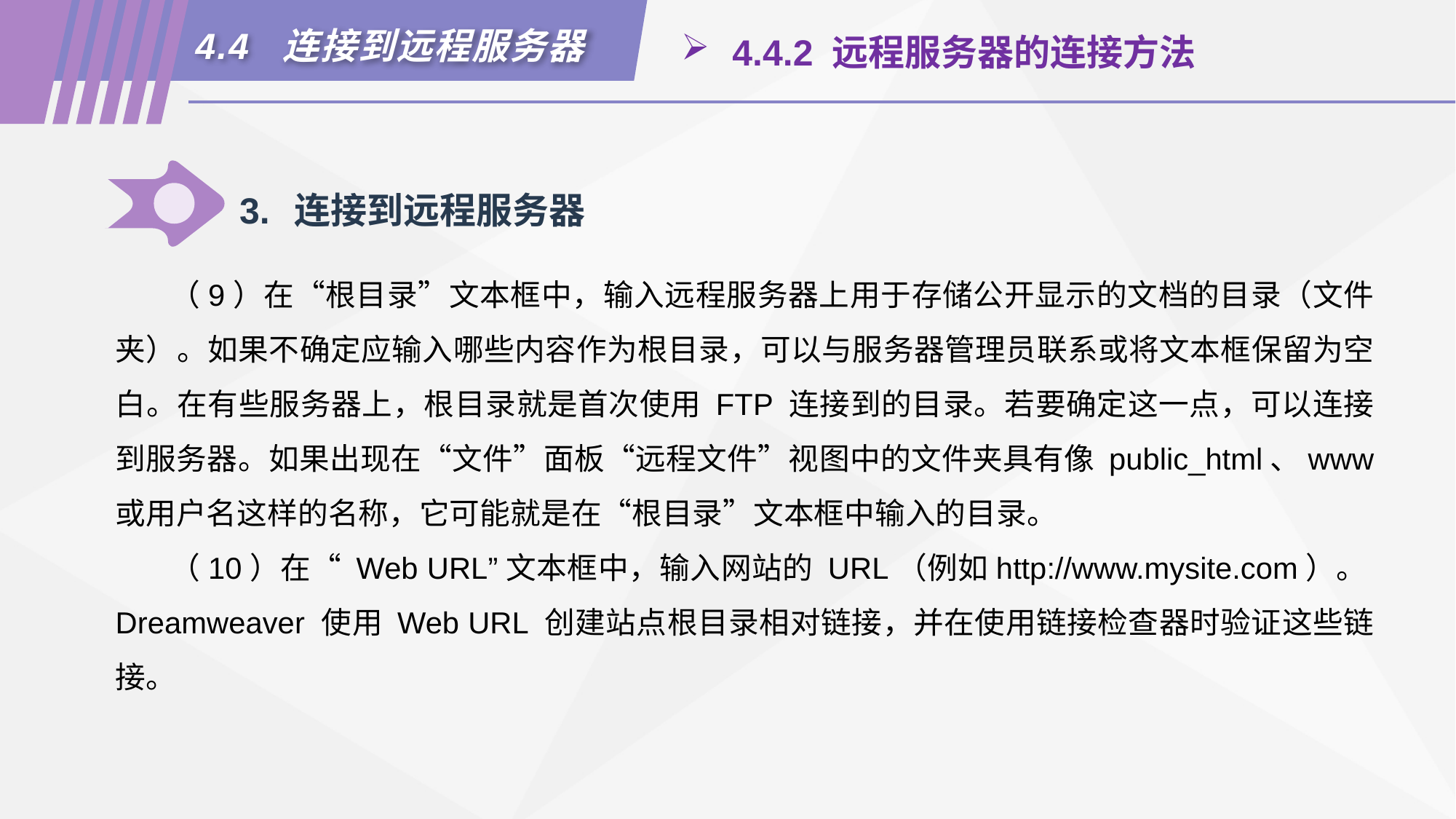

4.4  连接到远程服务器
 4.4.2 远程服务器的连接方法

3.	连接到远程服务器
（9）在“根目录”文本框中，输入远程服务器上用于存储公开显示的文档的目录（文件夹）。如果不确定应输入哪些内容作为根目录，可以与服务器管理员联系或将文本框保留为空白。在有些服务器上，根目录就是首次使用 FTP 连接到的目录。若要确定这一点，可以连接到服务器。如果出现在“文件”面板“远程文件”视图中的文件夹具有像 public_html、www 或用户名这样的名称，它可能就是在“根目录”文本框中输入的目录。
（10）在“ Web URL”文本框中，输入网站的 URL（例如http://www.mysite.com）。Dreamweaver 使用 Web URL 创建站点根目录相对链接，并在使用链接检查器时验证这些链接。